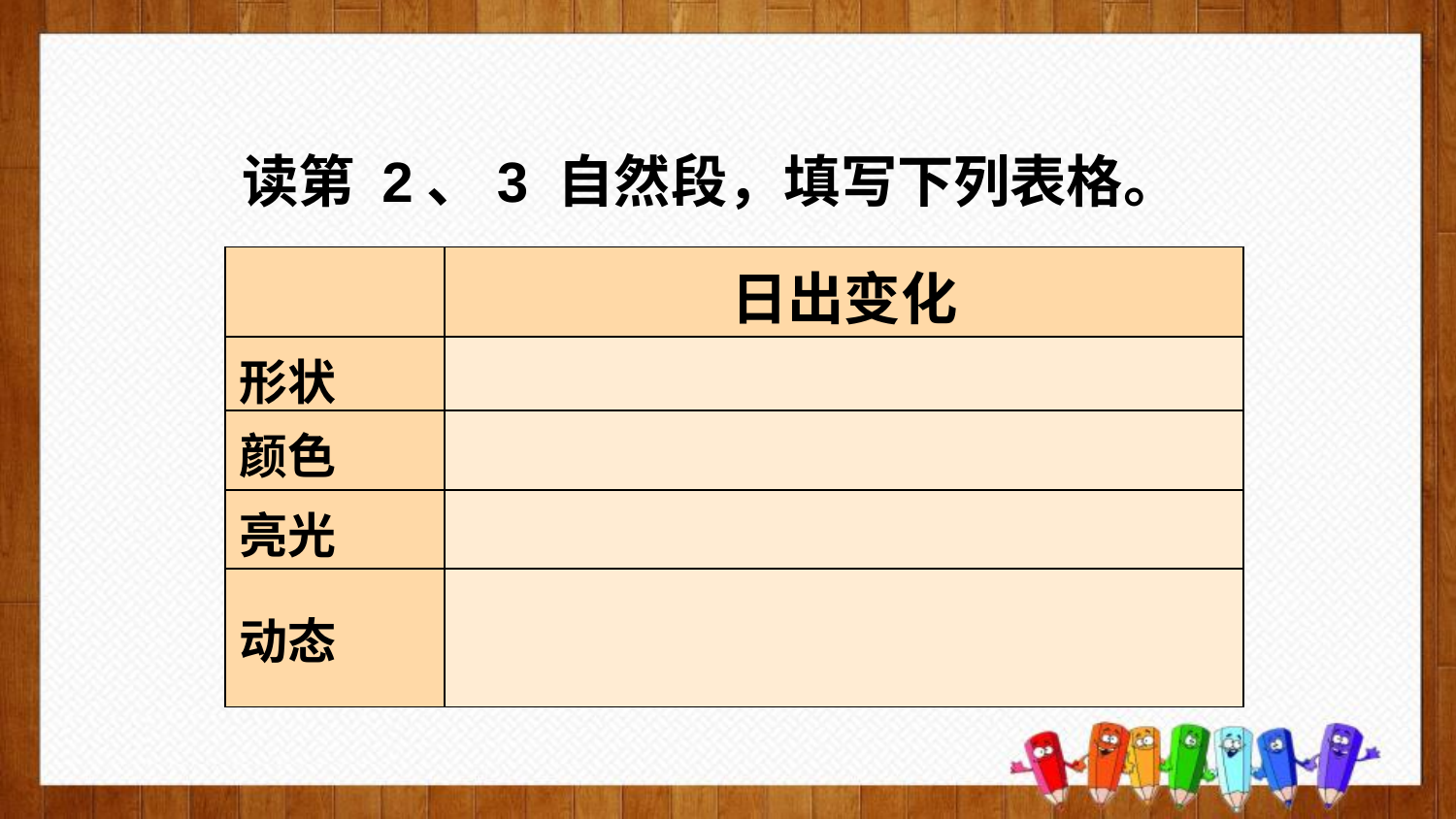

读第 2、3 自然段，填写下列表格。
|  | 日出变化 |
| --- | --- |
| 形状 |  |
| 颜色 |  |
| 亮光 |  |
| 动态 |  |